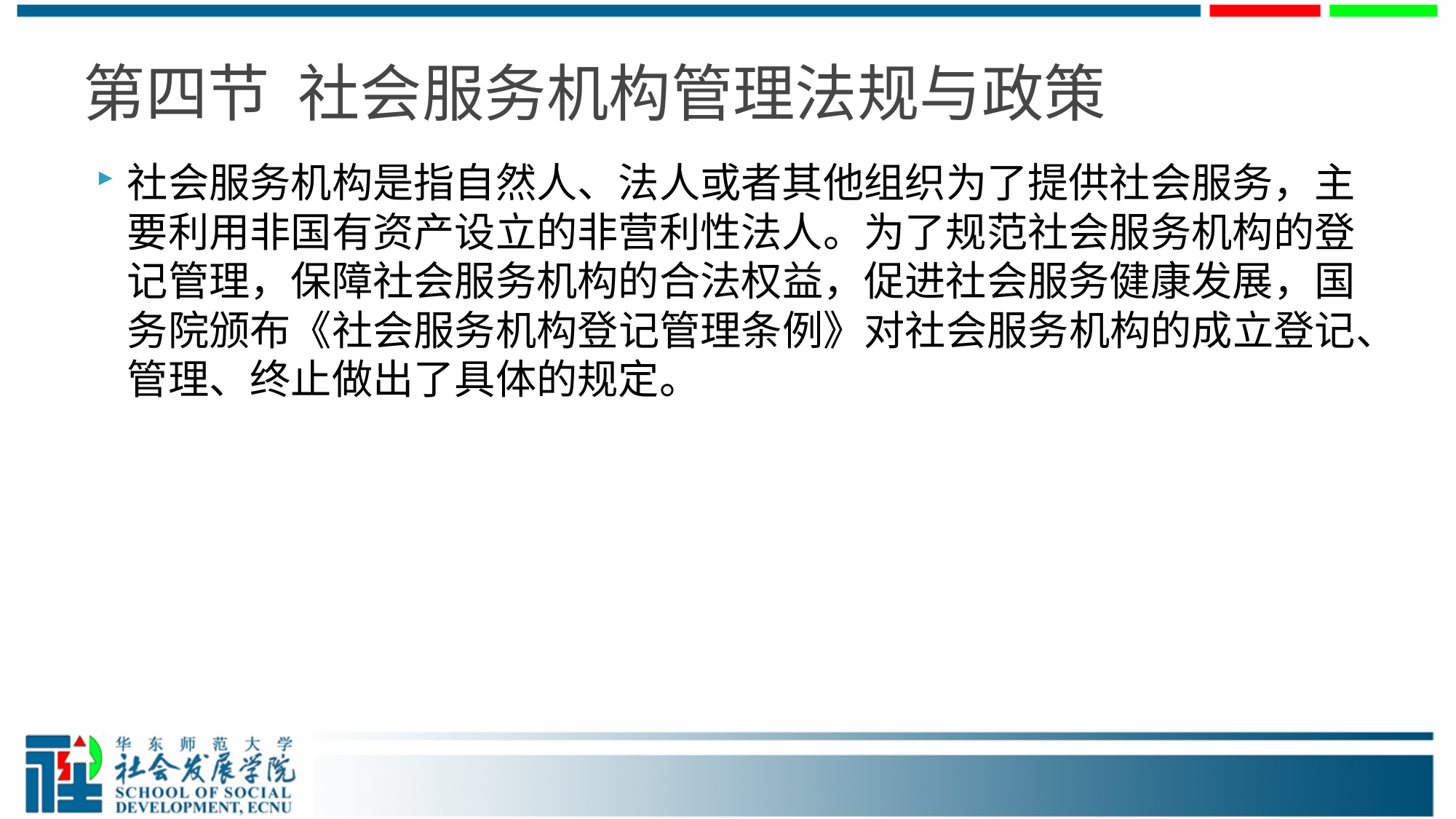

# 第四节  社会服务机构管理法规与政策
社会服务机构是指自然人、法人或者其他组织为了提供社会服务，主要利用非国有资产设立的非营利性法人。为了规范社会服务机构的登记管理，保障社会服务机构的合法权益，促进社会服务健康发展，国务院颁布《社会服务机构登记管理条例》对社会服务机构的成立登记、管理、终止做出了具体的规定。